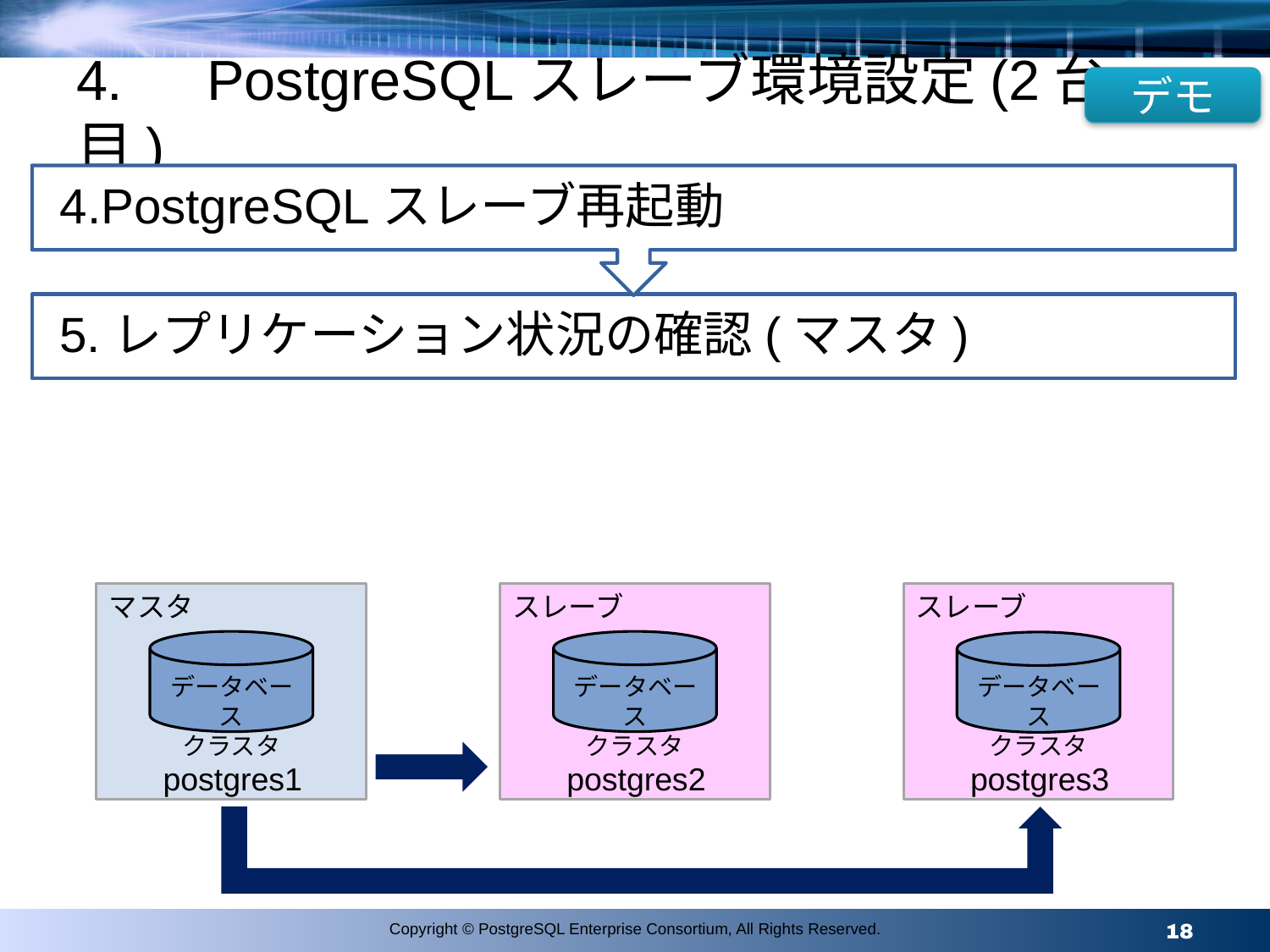

デモ
# 4.　PostgreSQLスレーブ環境設定(2台目)
5.レプリケーション状況の確認(マスタ)
4.PostgreSQLスレーブ再起動
マスタ
スレーブ
スレーブ
データベース
クラスタ
データベース
クラスタ
データベース
クラスタ

postgres1
postgres2
postgres3

18